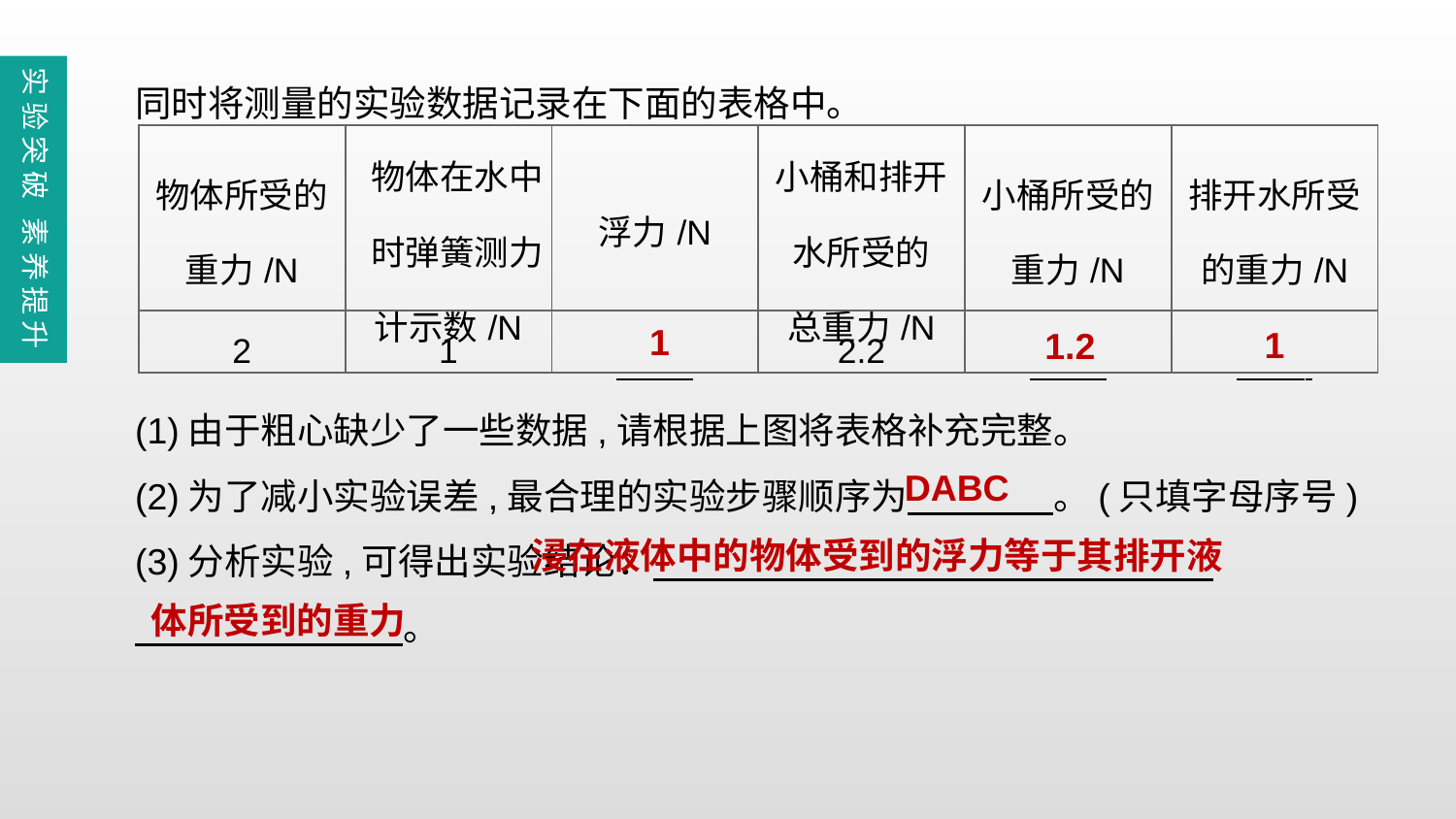

同时将测量的实验数据记录在下面的表格中。

(1)由于粗心缺少了一些数据,请根据上图将表格补充完整。
(2)为了减小实验误差,最合理的实验步骤顺序为　　　　。(只填字母序号)
(3)分析实验,可得出实验结论：
　　      　　　　。

实验突破 素养提升
| 物体所受的 重力/N | 物体在水中 时弹簧测力计示数/N | 浮力/N | 小桶和排开 水所受的 总重力/N | 小桶所受的 重力/N | 排开水所受 的重力/N |
| --- | --- | --- | --- | --- | --- |
| 2 | 1 |  | 2.2 |  |  |
1
1
1.2
DABC
                                             浸在液体中的物体受到的浮力等于其排开液
体所受到的重力